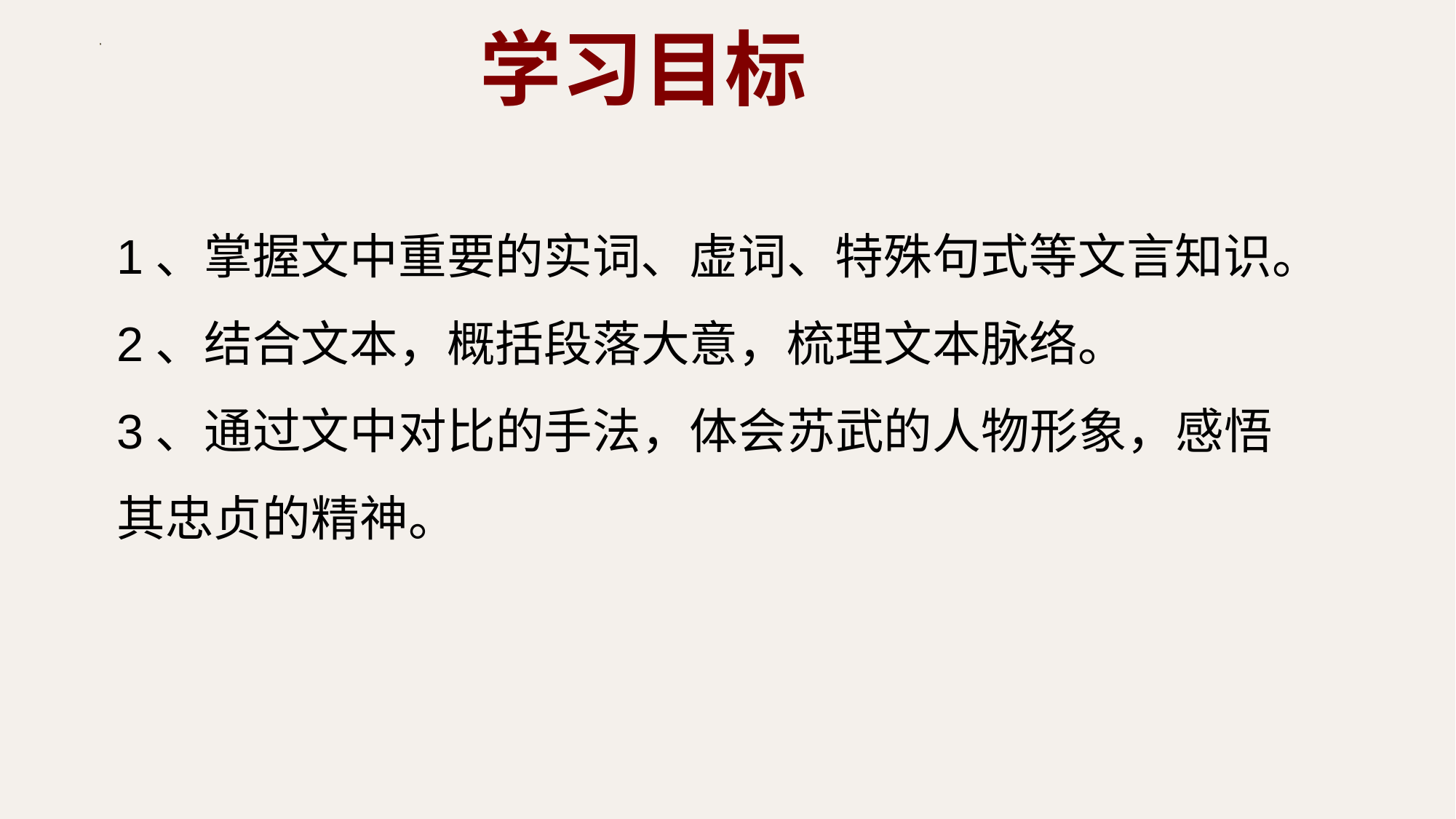

学习目标
1、掌握文中重要的实词、虚词、特殊句式等文言知识。
2、结合文本，概括段落大意，梳理文本脉络。
3、通过文中对比的手法，体会苏武的人物形象，感悟其忠贞的精神。